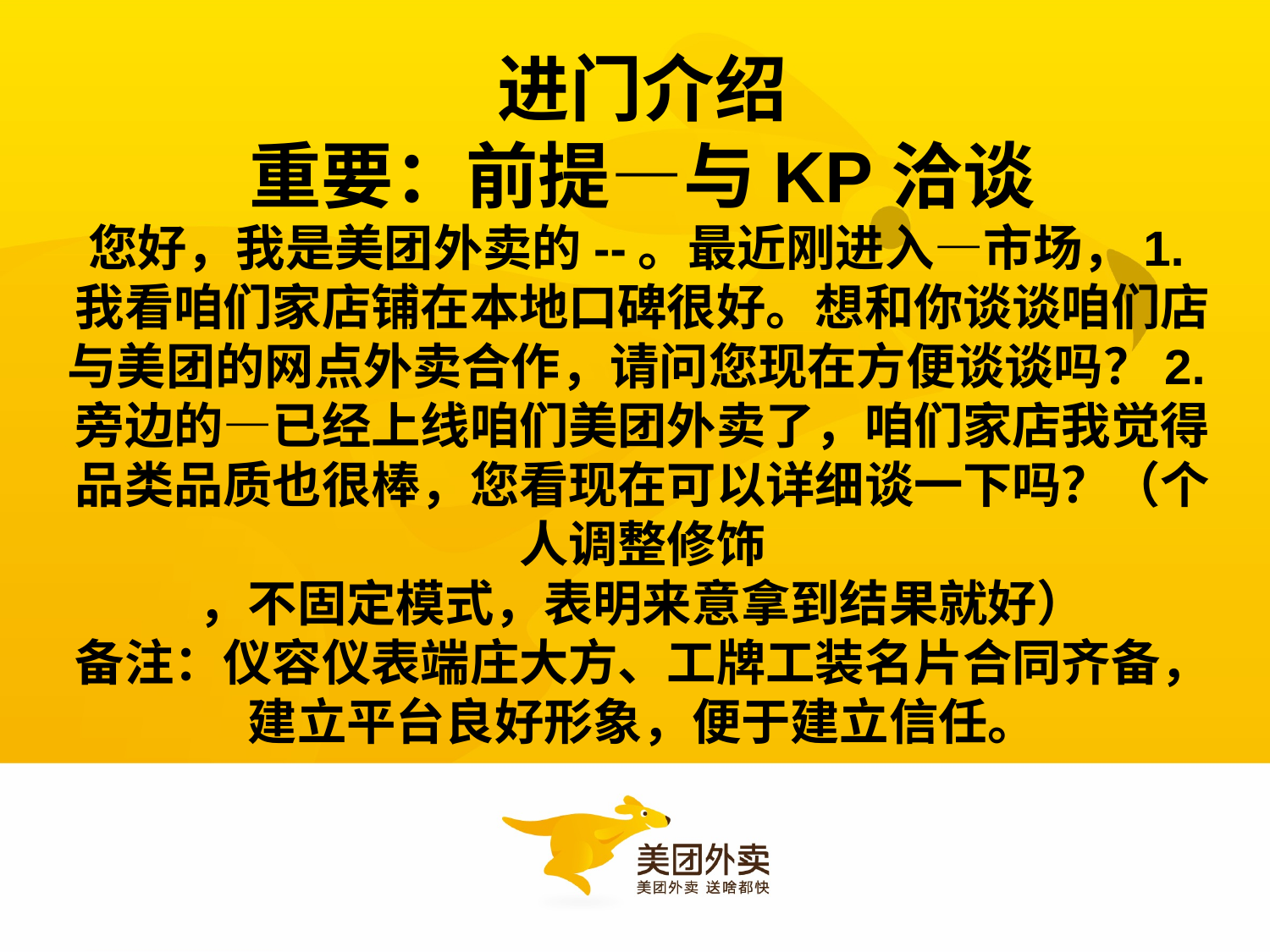

# 进门介绍
重要：前提—与KP洽谈
您好，我是美团外卖的--。最近刚进入—市场，1.我看咱们家店铺在本地口碑很好。想和你谈谈咱们店与美团的网点外卖合作，请问您现在方便谈谈吗？2.旁边的—已经上线咱们美团外卖了，咱们家店我觉得品类品质也很棒，您看现在可以详细谈一下吗？（个人调整修饰
，不固定模式，表明来意拿到结果就好）
备注：仪容仪表端庄大方、工牌工装名片合同齐备，建立平台良好形象，便于建立信任。